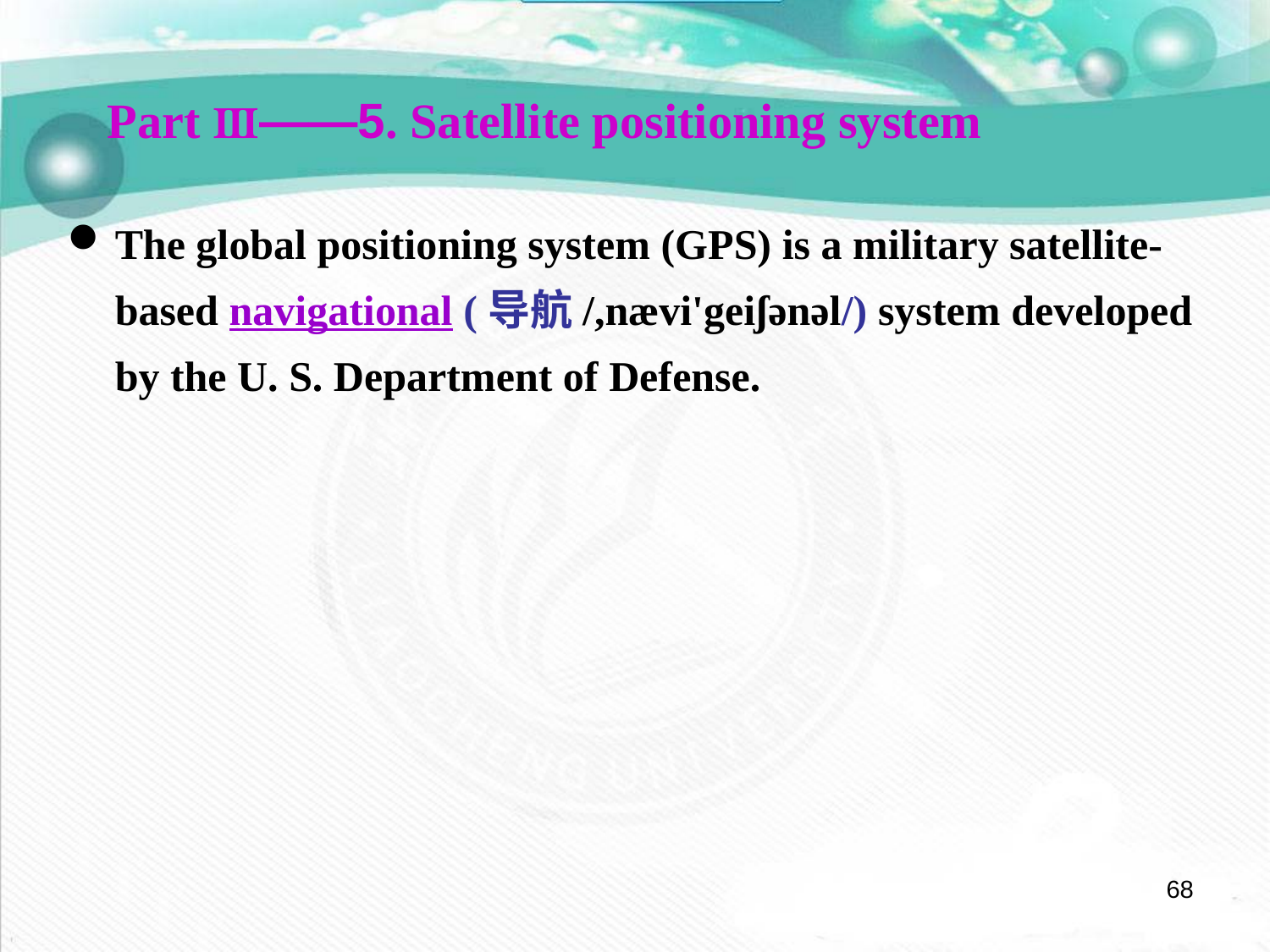

Part Ⅲ——5. Satellite positioning system
The global positioning system (GPS) is a military satellite-based navigational (导航/,nævi'geiʃənəl/) system developed by the U. S. Department of Defense.
68